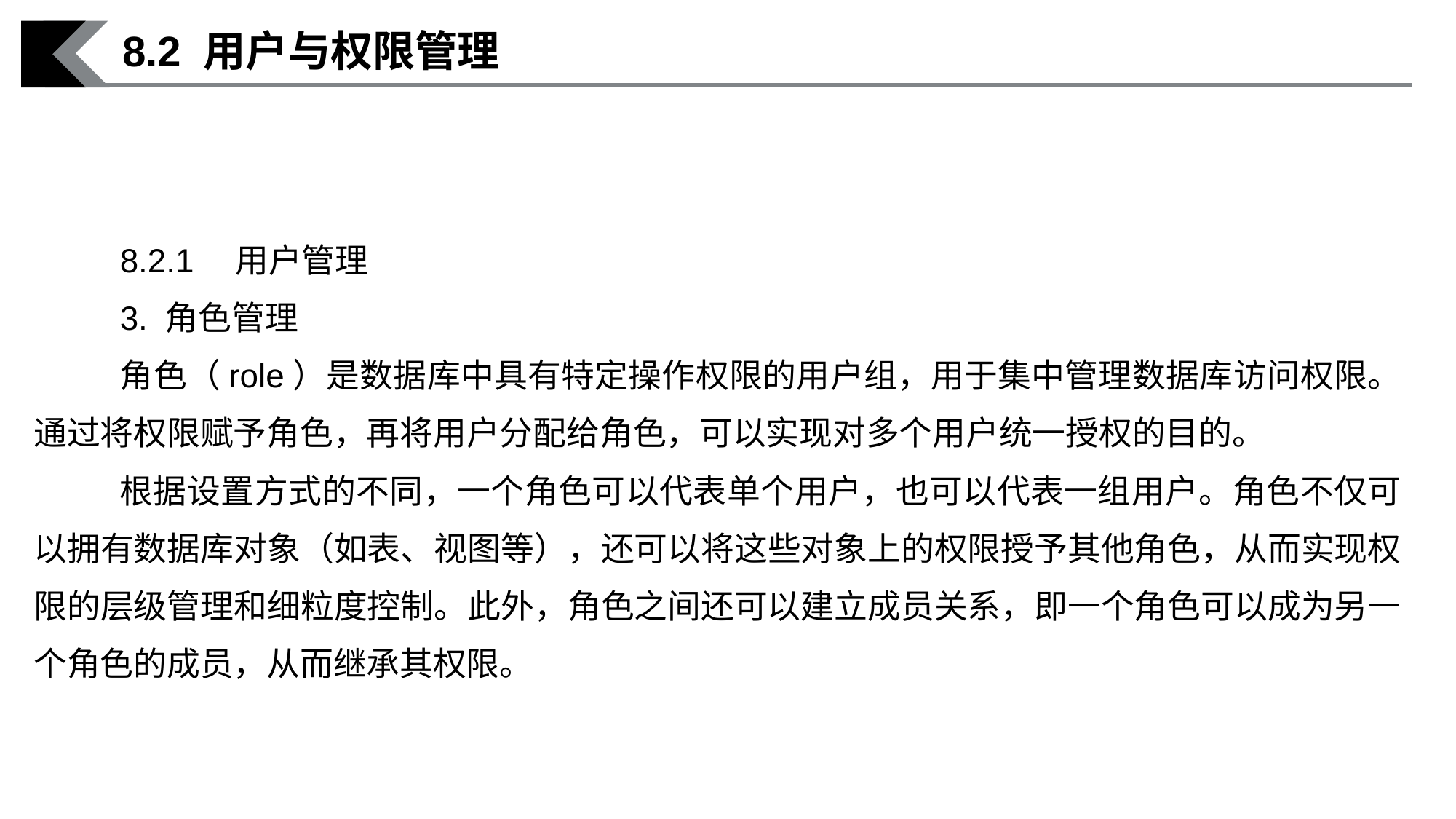

8.2 用户与权限管理
8.2.1　用户管理
3. 角色管理
角色（role）是数据库中具有特定操作权限的用户组，用于集中管理数据库访问权限。通过将权限赋予角色，再将用户分配给角色，可以实现对多个用户统一授权的目的。
根据设置方式的不同，一个角色可以代表单个用户，也可以代表一组用户。角色不仅可以拥有数据库对象（如表、视图等），还可以将这些对象上的权限授予其他角色，从而实现权限的层级管理和细粒度控制。此外，角色之间还可以建立成员关系，即一个角色可以成为另一个角色的成员，从而继承其权限。